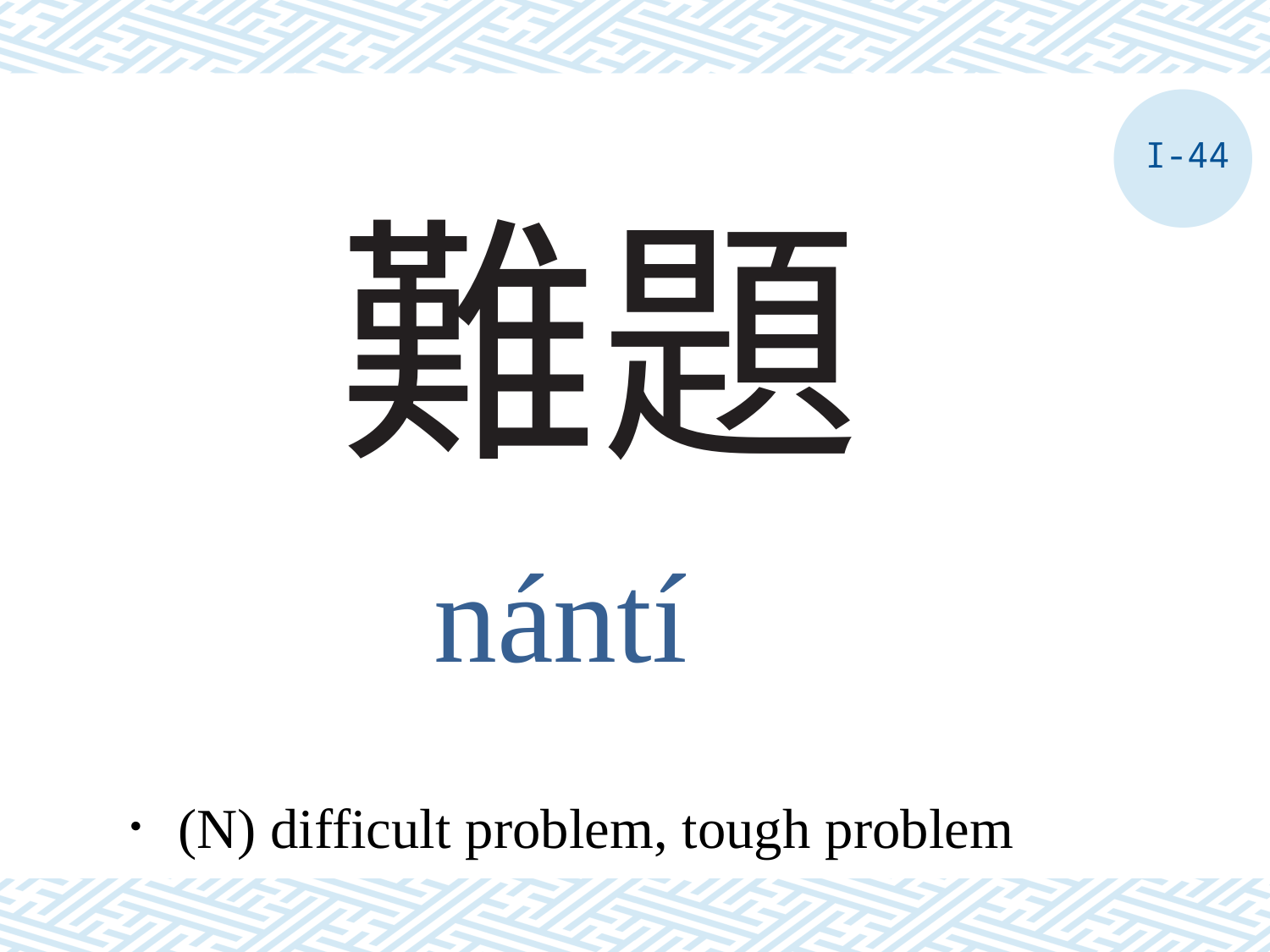

I-44

# 難題
nántí
．(N) difficult problem, tough problem